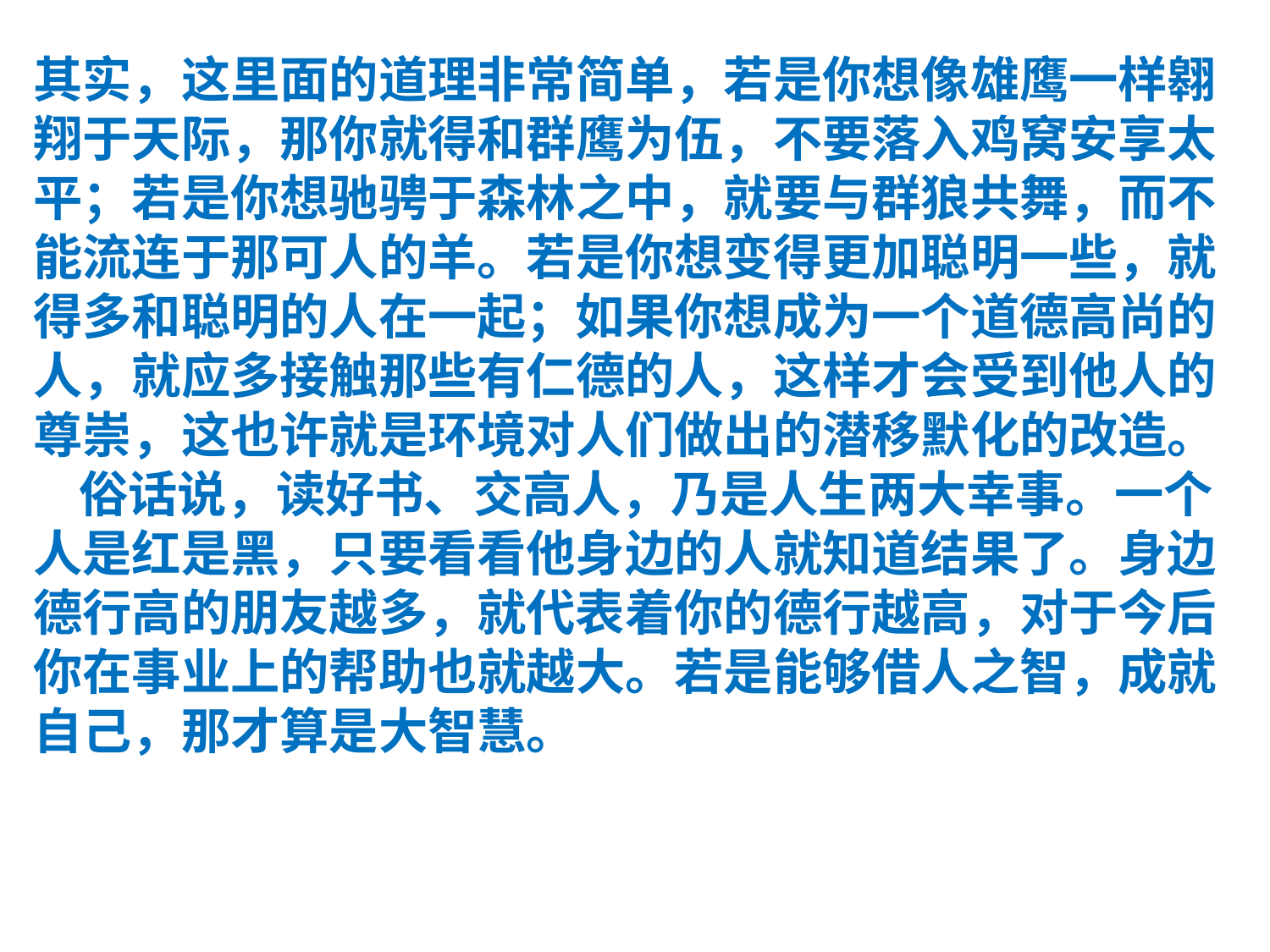

其实，这里面的道理非常简单，若是你想像雄鹰一样翱翔于天际，那你就得和群鹰为伍，不要落入鸡窝安享太平；若是你想驰骋于森林之中，就要与群狼共舞，而不能流连于那可人的羊。若是你想变得更加聪明一些，就得多和聪明的人在一起；如果你想成为一个道德高尚的人，就应多接触那些有仁德的人，这样才会受到他人的尊崇，这也许就是环境对人们做出的潜移默化的改造。   俗话说，读好书、交高人，乃是人生两大幸事。一个人是红是黑，只要看看他身边的人就知道结果了。身边德行高的朋友越多，就代表着你的德行越高，对于今后你在事业上的帮助也就越大。若是能够借人之智，成就自己，那才算是大智慧。